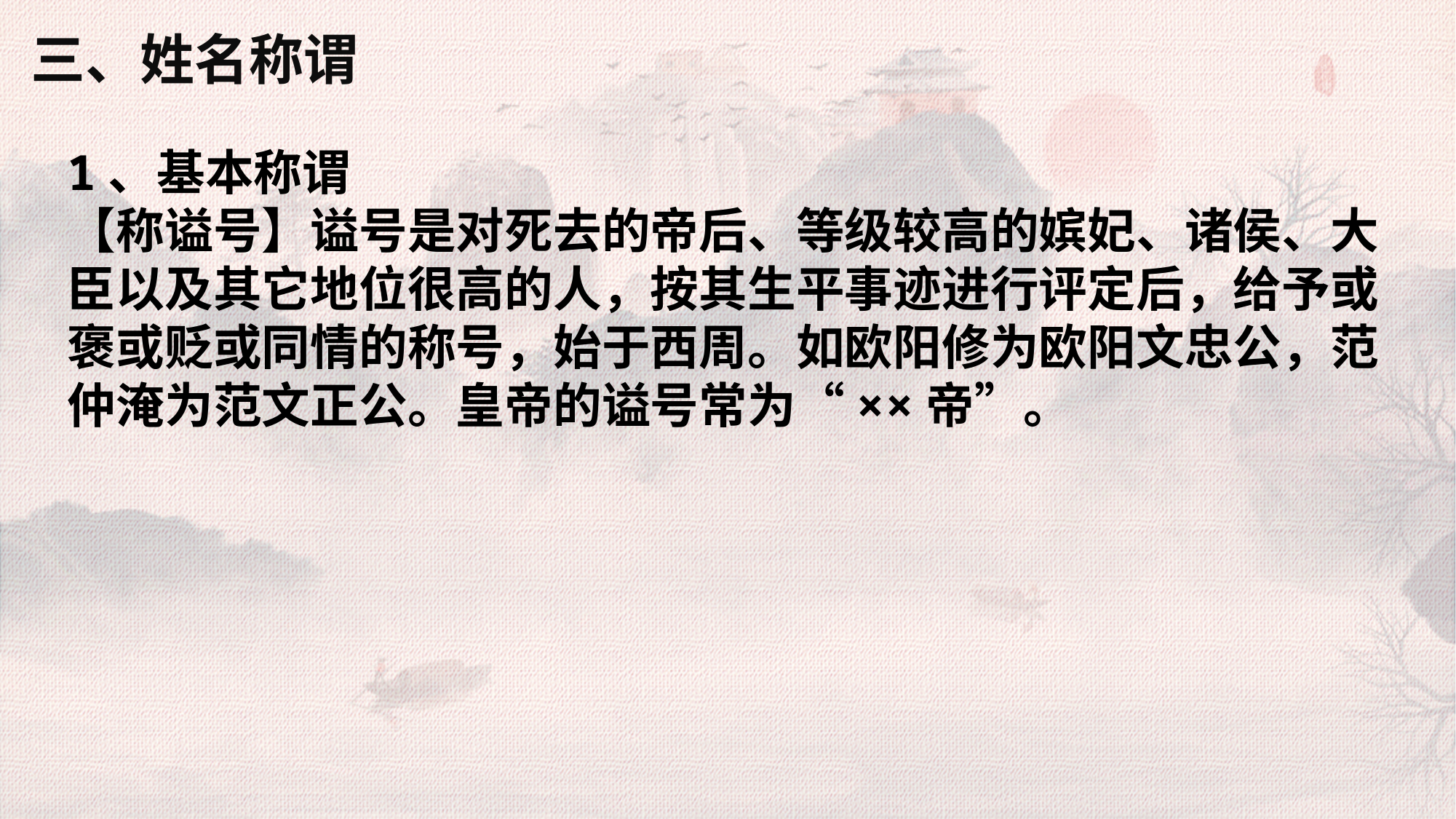

三、姓名称谓
1、基本称谓
【称谥号】谥号是对死去的帝后、等级较高的嫔妃、诸侯、大臣以及其它地位很高的人，按其生平事迹进行评定后，给予或褒或贬或同情的称号，始于西周。如欧阳修为欧阳文忠公，范仲淹为范文正公。皇帝的谥号常为“××帝”。